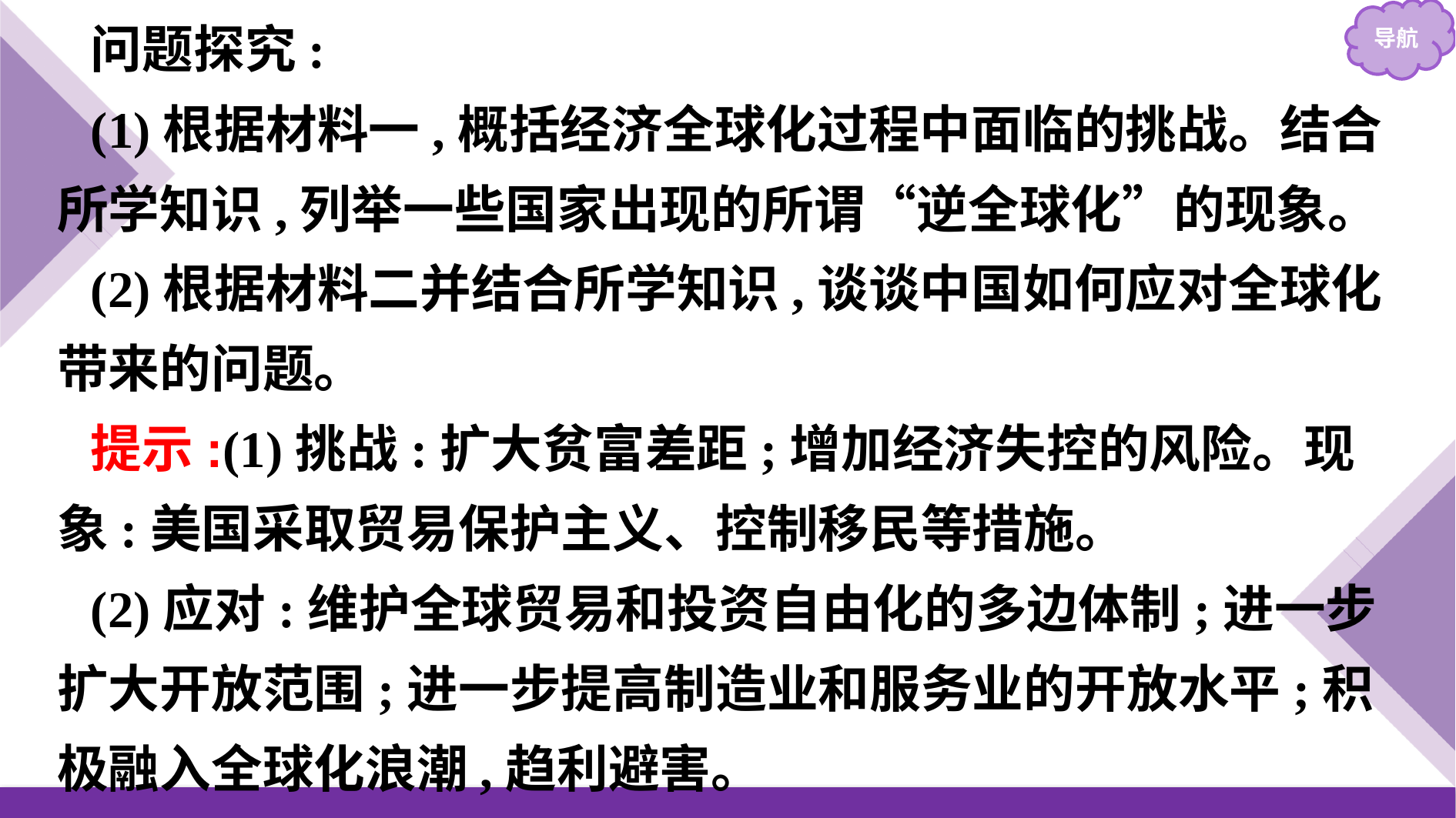

问题探究:
(1)根据材料一,概括经济全球化过程中面临的挑战。结合所学知识,列举一些国家出现的所谓“逆全球化”的现象。
(2)根据材料二并结合所学知识,谈谈中国如何应对全球化带来的问题。
提示:(1)挑战:扩大贫富差距;增加经济失控的风险。现象:美国采取贸易保护主义、控制移民等措施。
(2)应对:维护全球贸易和投资自由化的多边体制;进一步扩大开放范围;进一步提高制造业和服务业的开放水平;积极融入全球化浪潮,趋利避害。